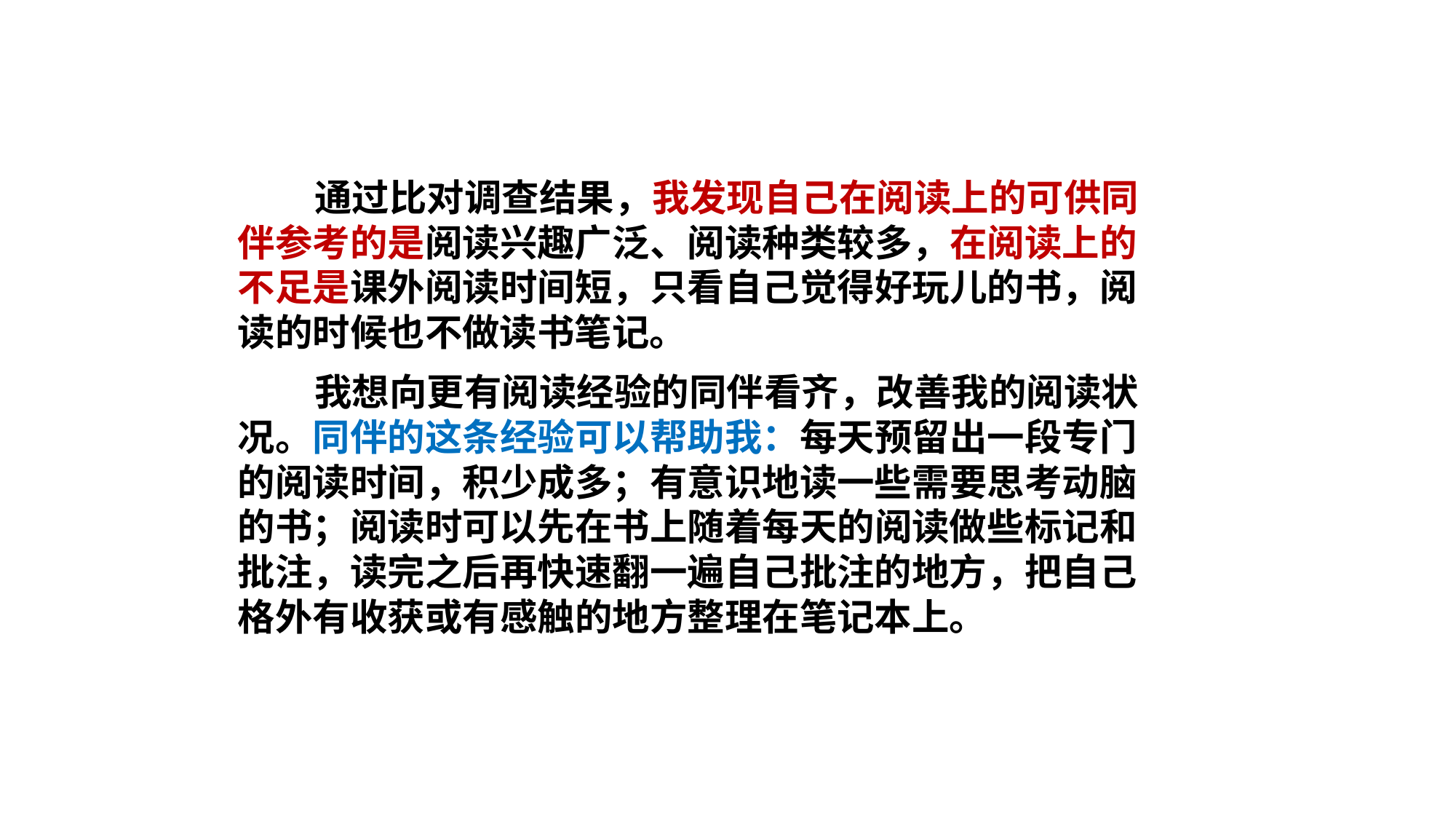

通过比对调查结果，我发现自己在阅读上的可供同伴参考的是阅读兴趣广泛、阅读种类较多，在阅读上的不足是课外阅读时间短，只看自己觉得好玩儿的书，阅读的时候也不做读书笔记。
        我想向更有阅读经验的同伴看齐，改善我的阅读状况。同伴的这条经验可以帮助我：每天预留出一段专门的阅读时间，积少成多；有意识地读一些需要思考动脑的书；阅读时可以先在书上随着每天的阅读做些标记和批注，读完之后再快速翻一遍自己批注的地方，把自己格外有收获或有感触的地方整理在笔记本上。